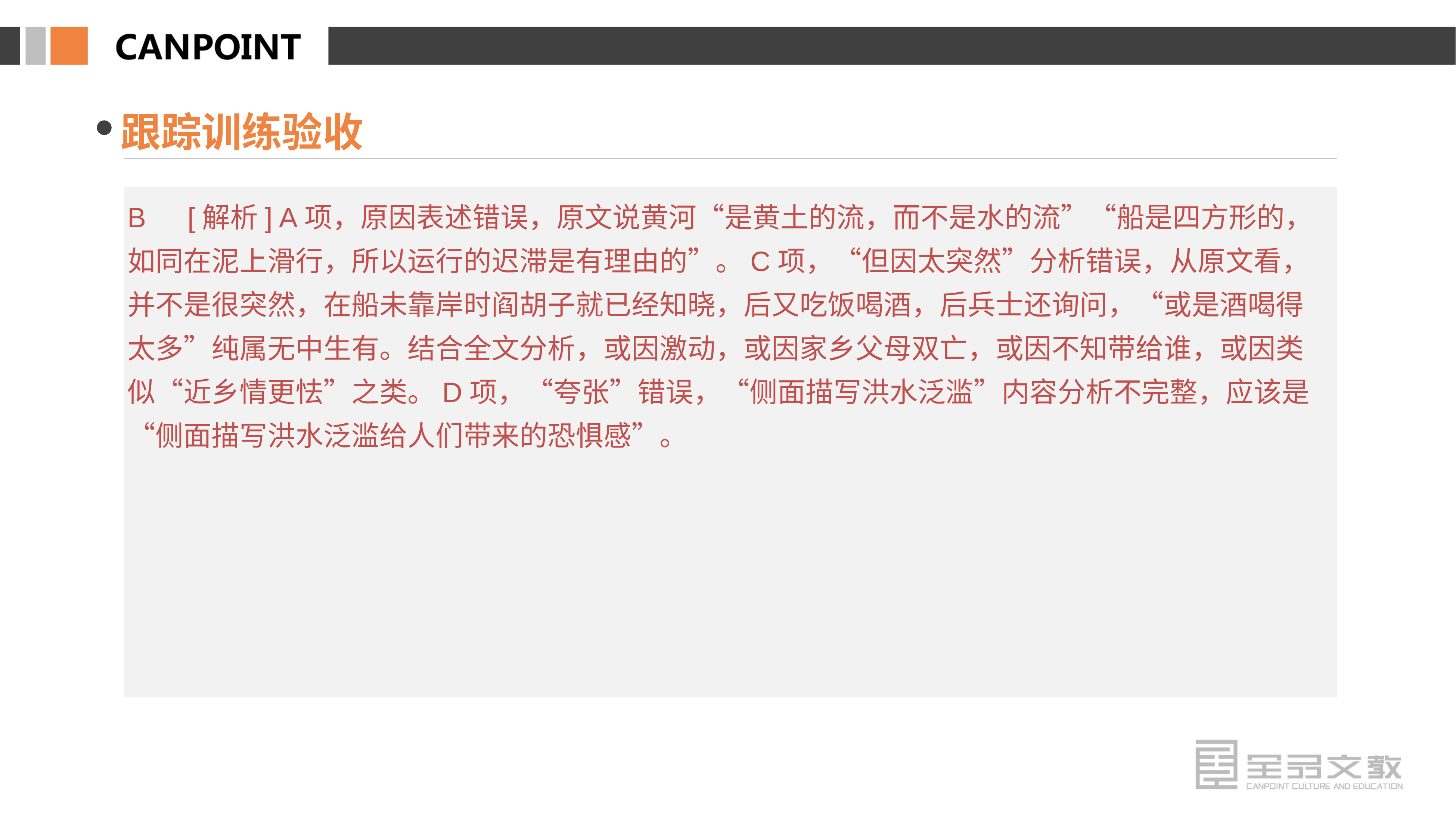

跟踪训练验收

B　[解析] A项，原因表述错误，原文说黄河“是黄土的流，而不是水的流”“船是四方形的，如同在泥上滑行，所以运行的迟滞是有理由的”。C项，“但因太突然”分析错误，从原文看，并不是很突然，在船未靠岸时阎胡子就已经知晓，后又吃饭喝酒，后兵士还询问，“或是酒喝得太多”纯属无中生有。结合全文分析，或因激动，或因家乡父母双亡，或因不知带给谁，或因类似“近乡情更怯”之类。D项，“夸张”错误，“侧面描写洪水泛滥”内容分析不完整，应该是“侧面描写洪水泛滥给人们带来的恐惧感”。